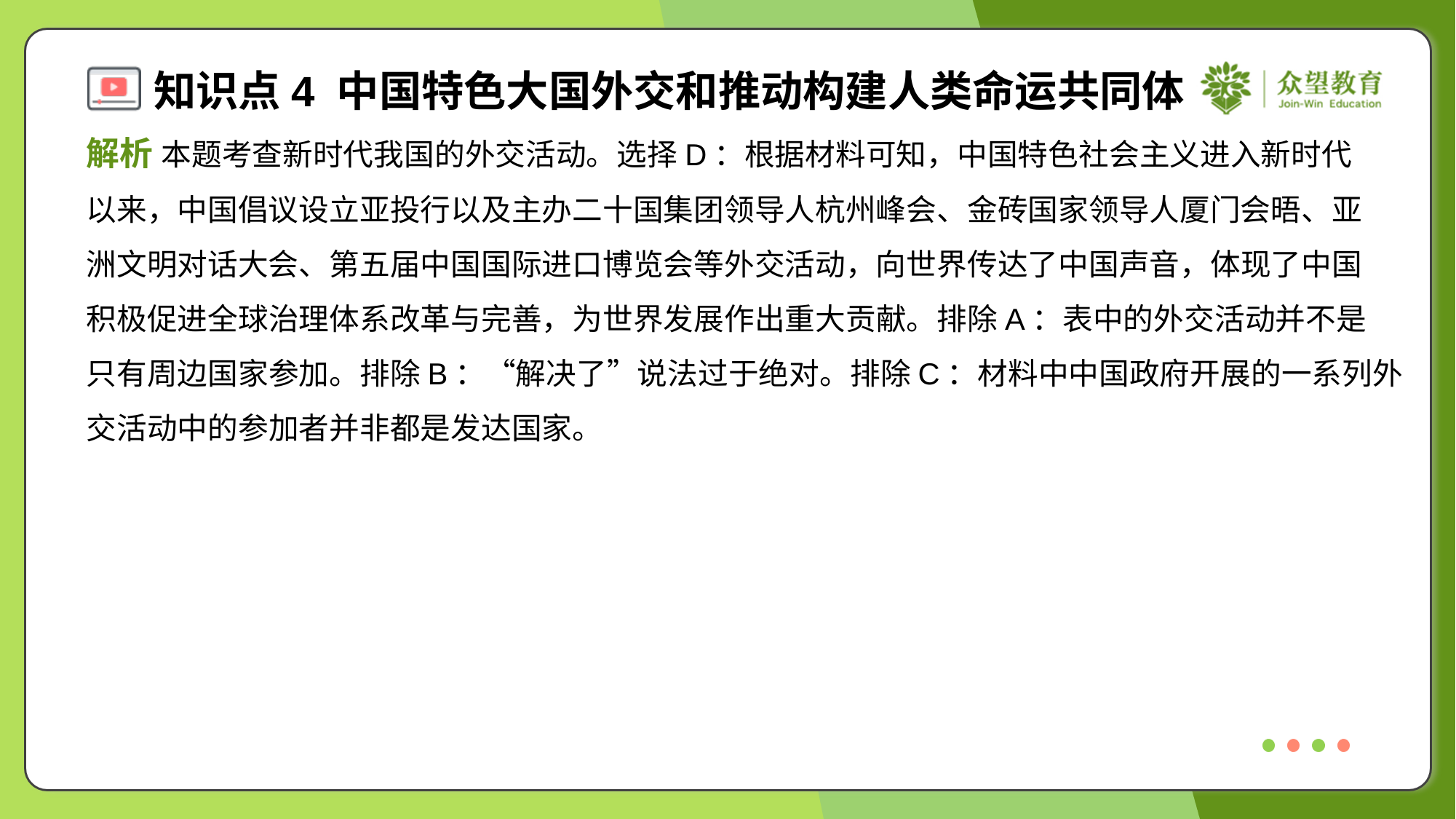

解析 本题考查新时代我国的外交活动。选择D：根据材料可知，中国特色社会主义进入新时代
以来，中国倡议设立亚投行以及主办二十国集团领导人杭州峰会、金砖国家领导人厦门会晤、亚
洲文明对话大会、第五届中国国际进口博览会等外交活动，向世界传达了中国声音，体现了中国
积极促进全球治理体系改革与完善，为世界发展作出重大贡献。排除A：表中的外交活动并不是
只有周边国家参加。排除B：“解决了”说法过于绝对。排除C：材料中中国政府开展的一系列外
交活动中的参加者并非都是发达国家。